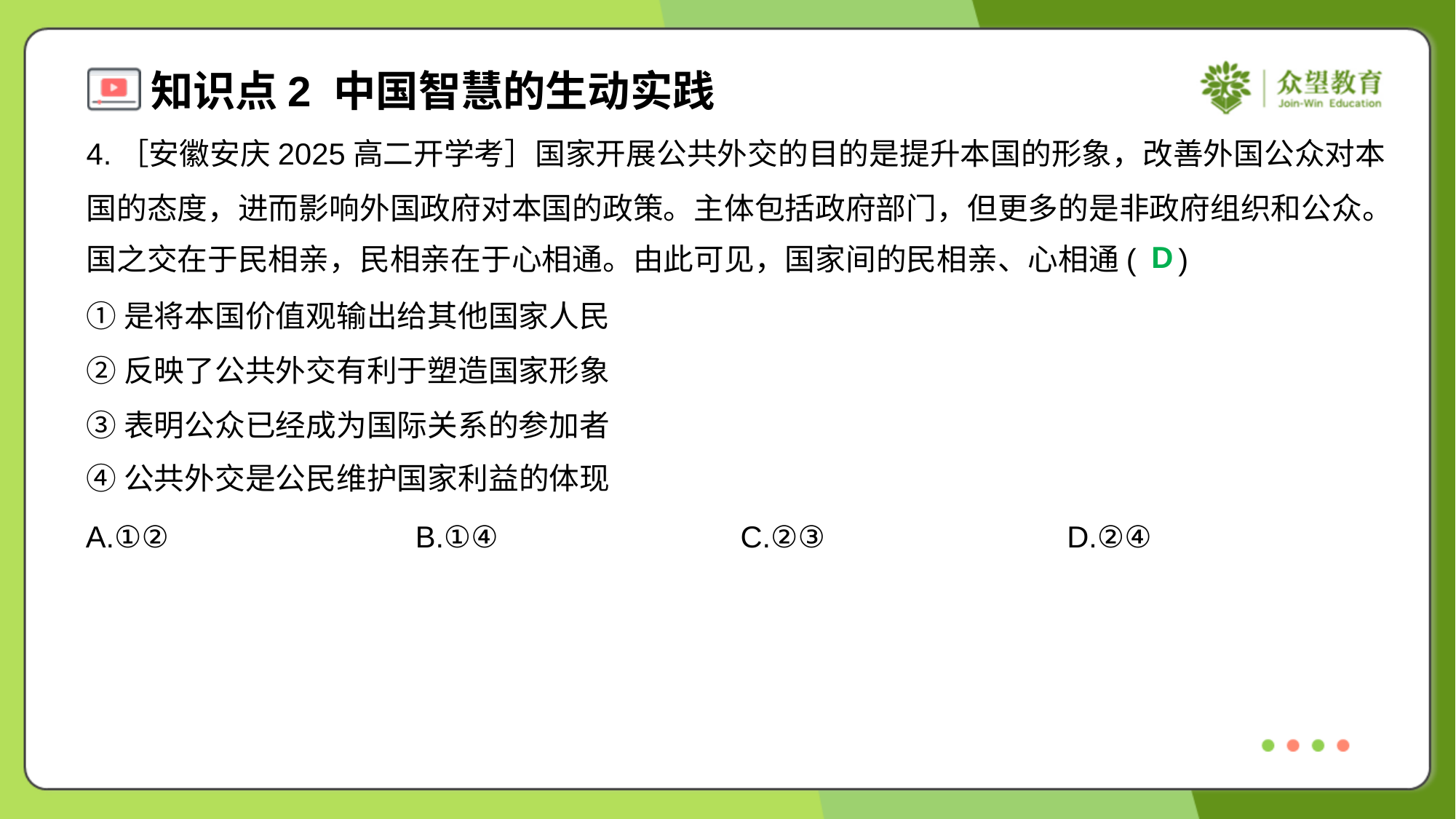

4.［安徽安庆2025高二开学考］国家开展公共外交的目的是提升本国的形象，改善外国公众对本
国的态度，进而影响外国政府对本国的政策。主体包括政府部门，但更多的是非政府组织和公众。
国之交在于民相亲，民相亲在于心相通。由此可见，国家间的民相亲、心相通(     )
D
①是将本国价值观输出给其他国家人民
②反映了公共外交有利于塑造国家形象
③表明公众已经成为国际关系的参加者
④公共外交是公民维护国家利益的体现
A.①②	B.①④	C.②③	D.②④